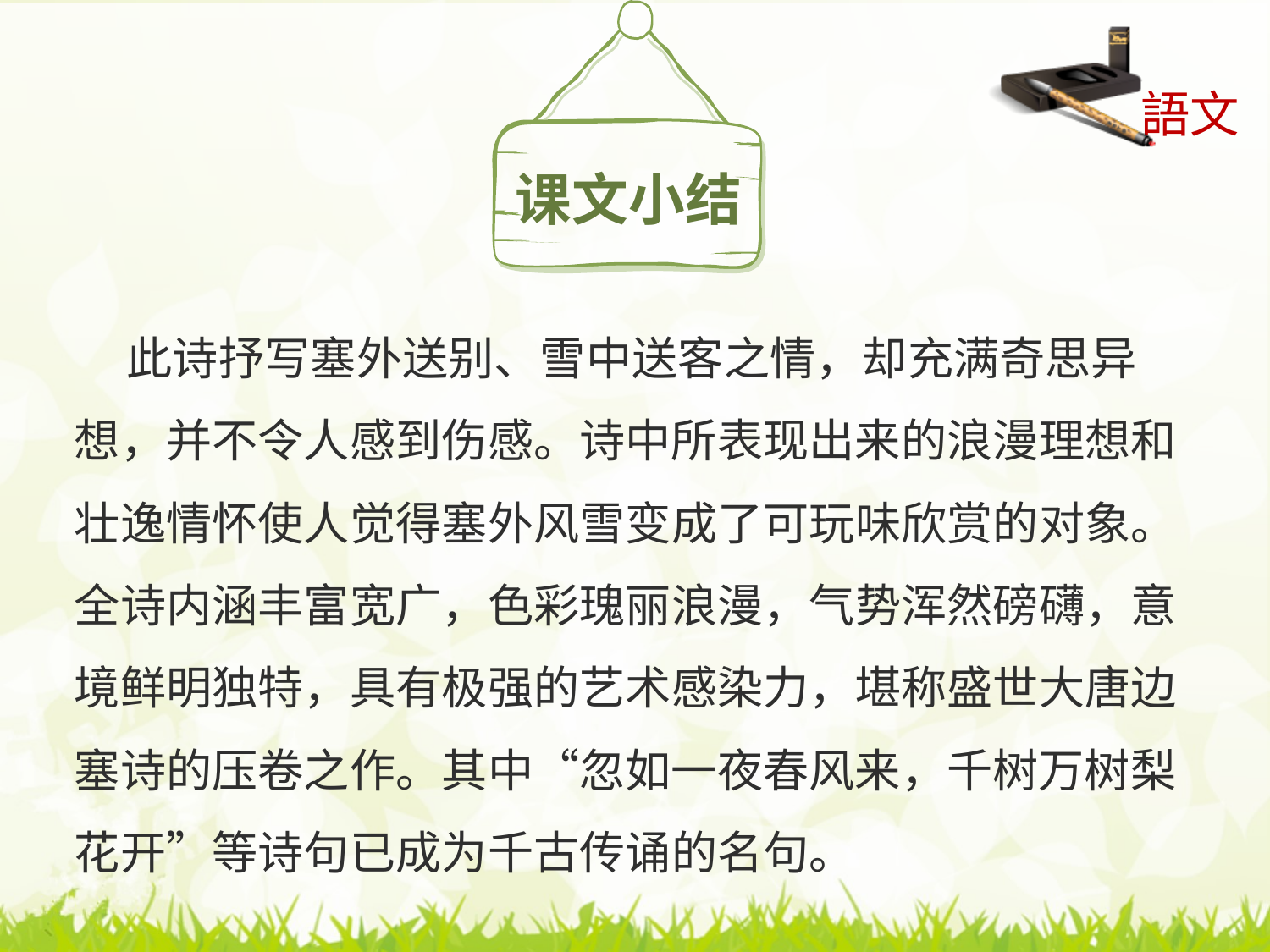

课文小结
    此诗抒写塞外送别、雪中送客之情，却充满奇思异想，并不令人感到伤感。诗中所表现出来的浪漫理想和壮逸情怀使人觉得塞外风雪变成了可玩味欣赏的对象。全诗内涵丰富宽广，色彩瑰丽浪漫，气势浑然磅礴，意境鲜明独特，具有极强的艺术感染力，堪称盛世大唐边塞诗的压卷之作。其中“忽如一夜春风来，千树万树梨花开”等诗句已成为千古传诵的名句。